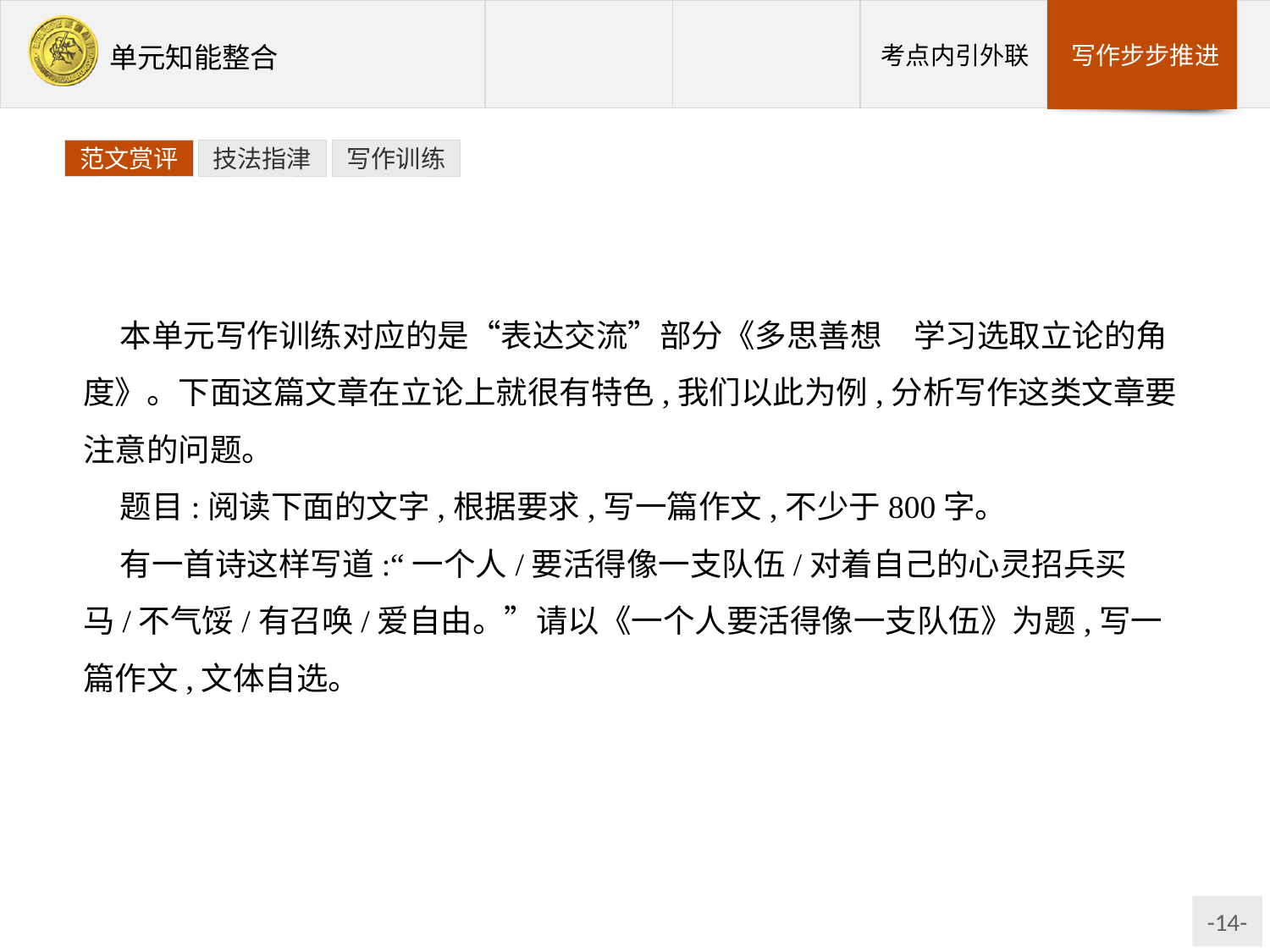

范文赏评
技法指津
写作训练
本单元写作训练对应的是“表达交流”部分《多思善想　学习选取立论的角度》。下面这篇文章在立论上就很有特色,我们以此为例,分析写作这类文章要注意的问题。
题目:阅读下面的文字,根据要求,写一篇作文,不少于800字。
有一首诗这样写道:“一个人/要活得像一支队伍/对着自己的心灵招兵买马/不气馁/有召唤/爱自由。”请以《一个人要活得像一支队伍》为题,写一篇作文,文体自选。